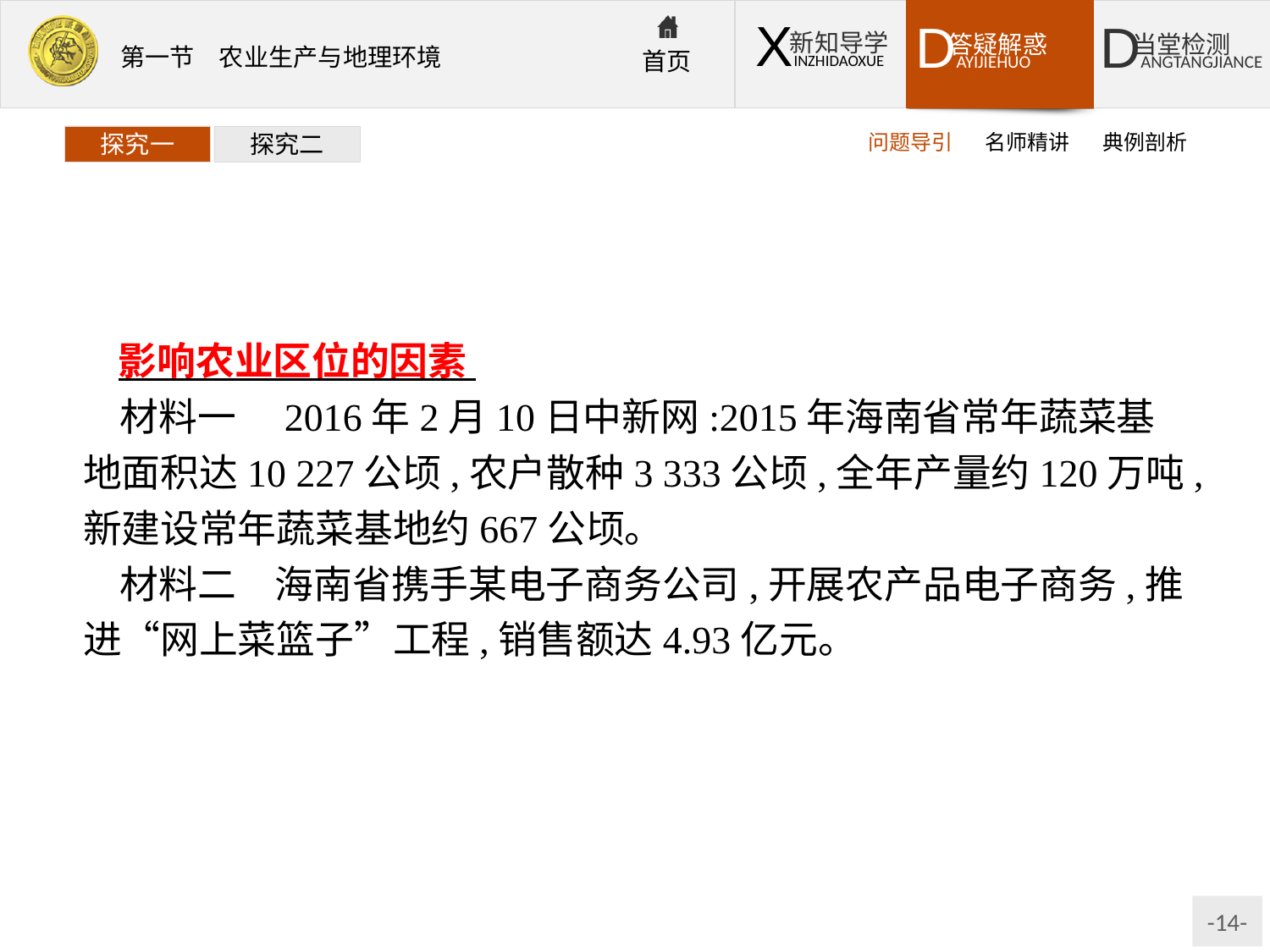

问题导引
名师精讲
典例剖析
探究一
探究二
影响农业区位的因素
材料一　2016年2月10日中新网:2015年海南省常年蔬菜基地面积达10 227公顷,农户散种3 333公顷,全年产量约120万吨,新建设常年蔬菜基地约667公顷。
材料二　海南省携手某电子商务公司,开展农产品电子商务,推进“网上菜篮子”工程,销售额达4.93亿元。